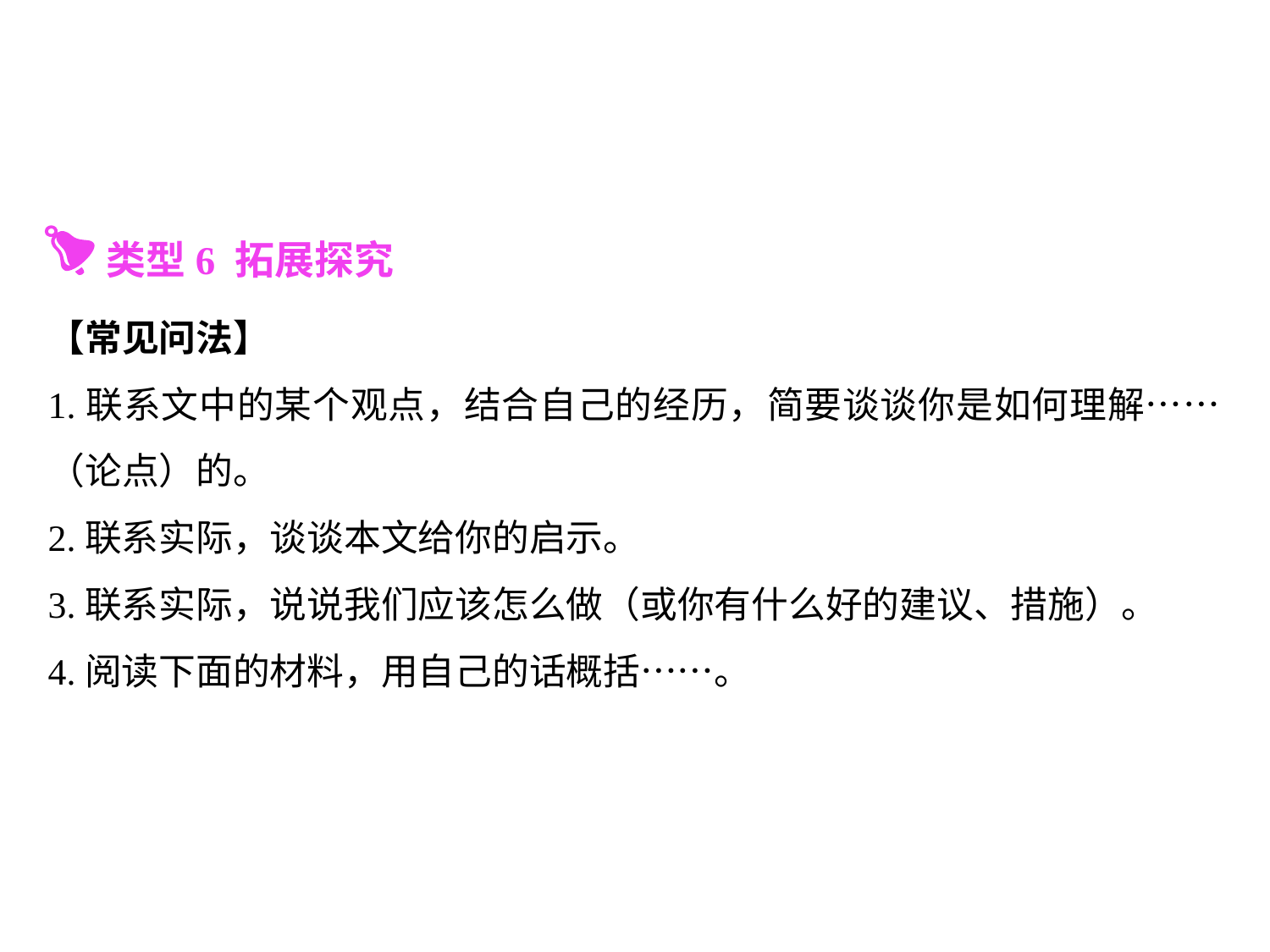

类型6 拓展探究

【常见问法】
1.联系文中的某个观点，结合自己的经历，简要谈谈你是如何理解……（论点）的。
2.联系实际，谈谈本文给你的启示。
3.联系实际，说说我们应该怎么做（或你有什么好的建议、措施）。
4.阅读下面的材料，用自己的话概括……。